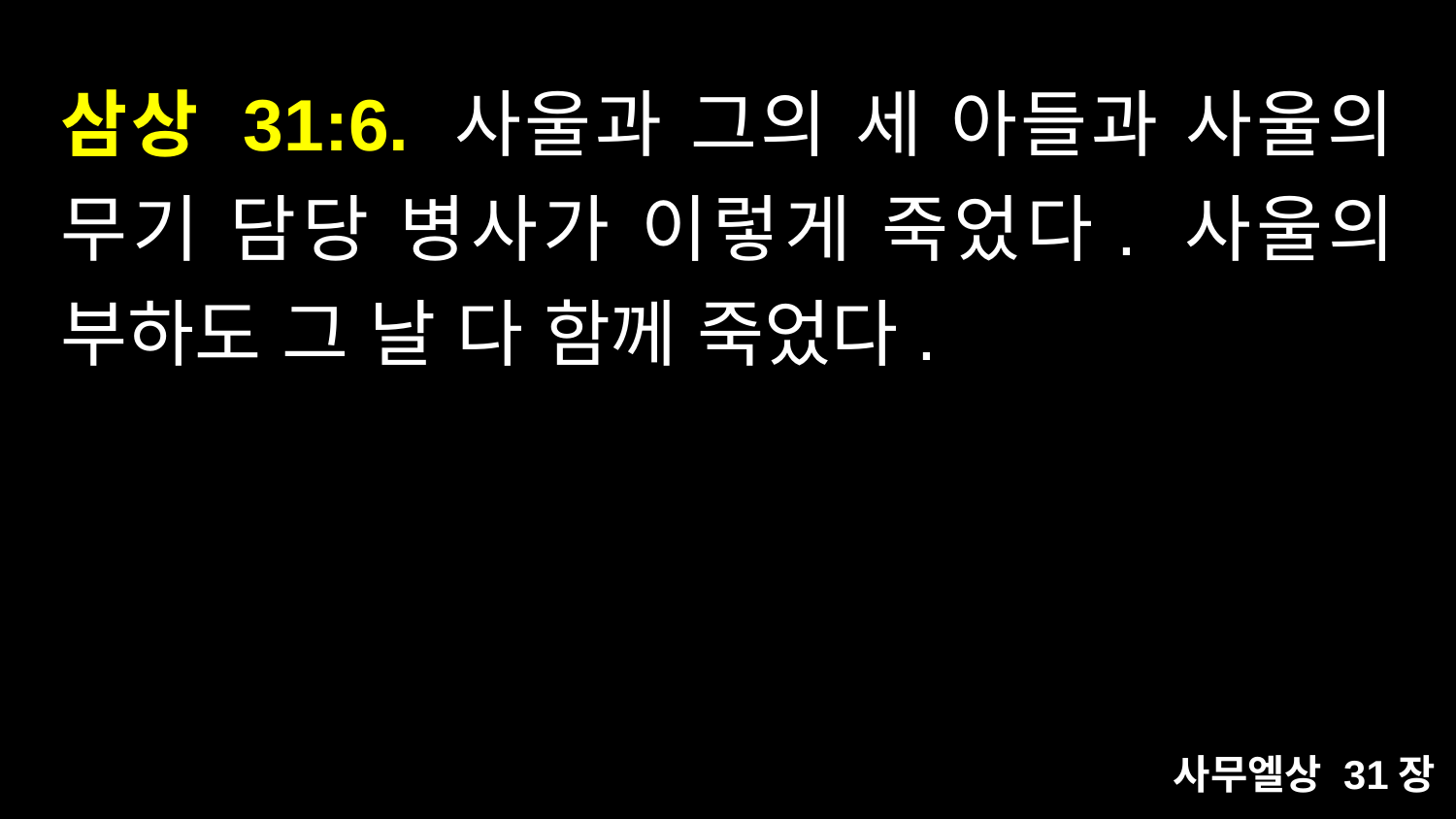

# 삼상 31:6. 사울과 그의 세 아들과 사울의 무기 담당 병사가 이렇게 죽었다. 사울의 부하도 그 날 다 함께 죽었다.
사무엘상 31장